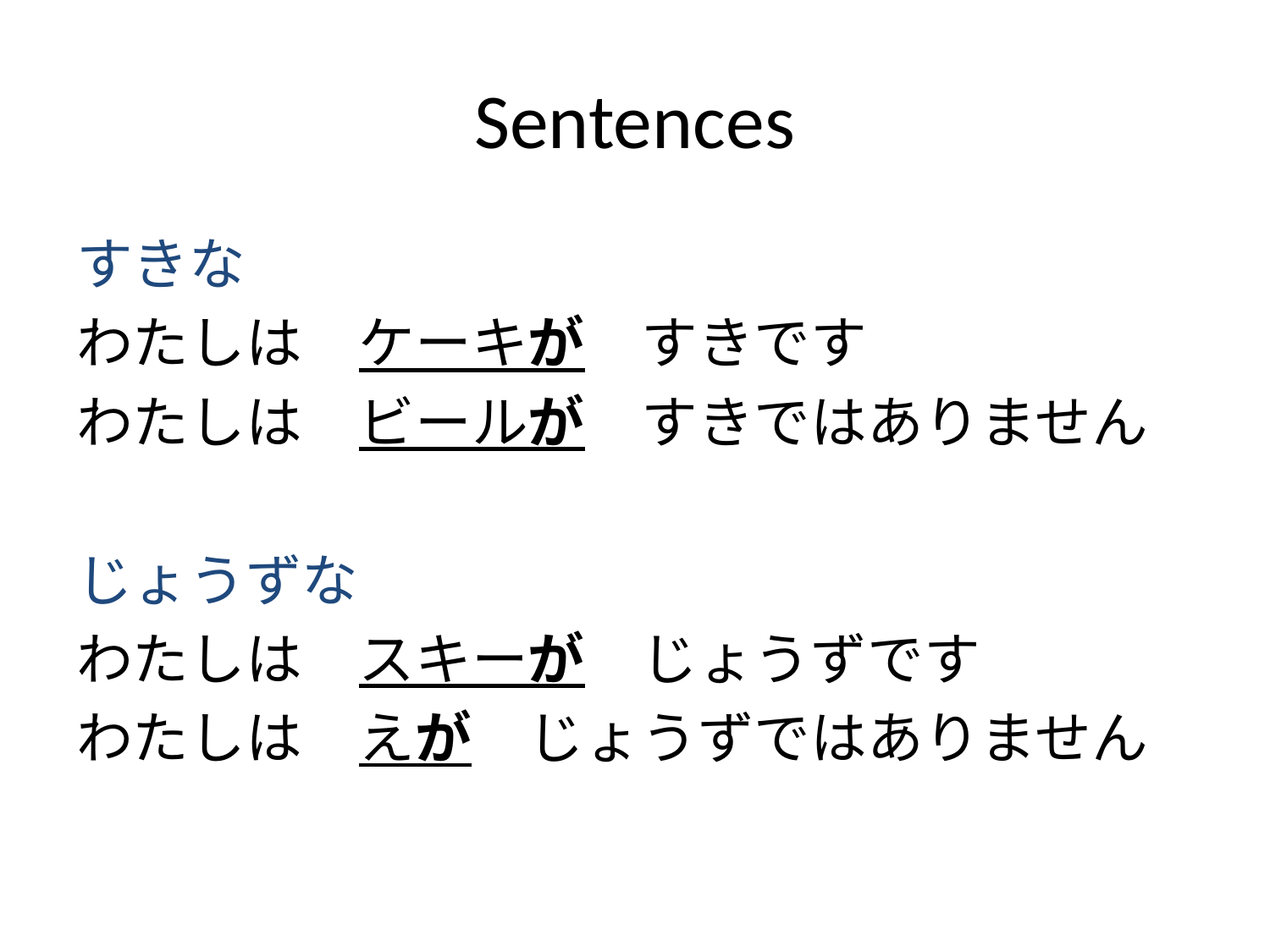

# Sentences
すきな
わたしは　ケーキが　すきです
わたしは　ビールが　すきではありません

じょうずな
わたしは　スキーが　じょうずです
わたしは　えが　じょうずではありません